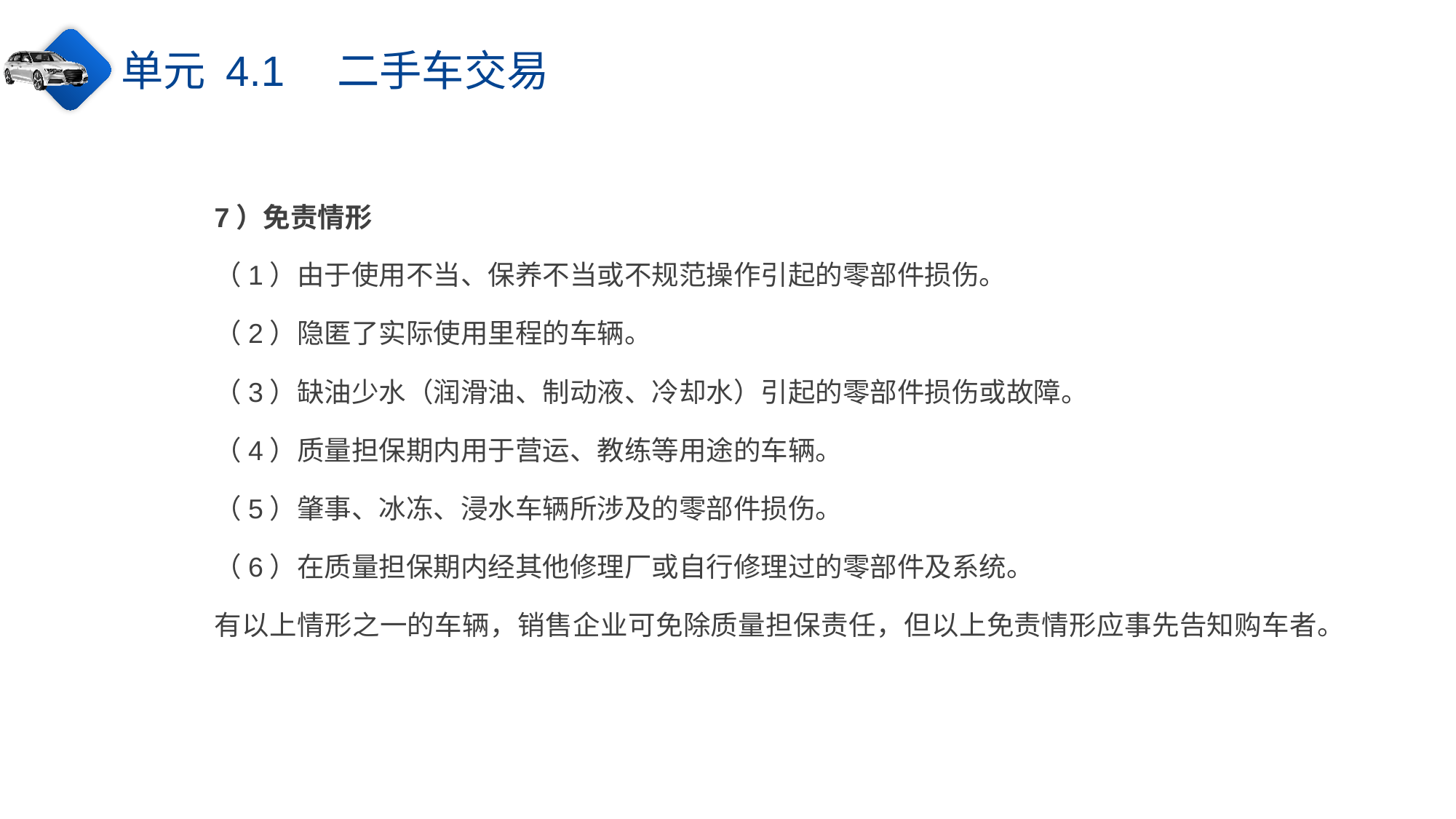

单元 4.1　二手车交易
7）免责情形
（1）由于使用不当、保养不当或不规范操作引起的零部件损伤。
（2）隐匿了实际使用里程的车辆。
（3）缺油少水（润滑油、制动液、冷却水）引起的零部件损伤或故障。
（4）质量担保期内用于营运、教练等用途的车辆。
（5）肇事、冰冻、浸水车辆所涉及的零部件损伤。
（6）在质量担保期内经其他修理厂或自行修理过的零部件及系统。
有以上情形之一的车辆，销售企业可免除质量担保责任，但以上免责情形应事先告知购车者。